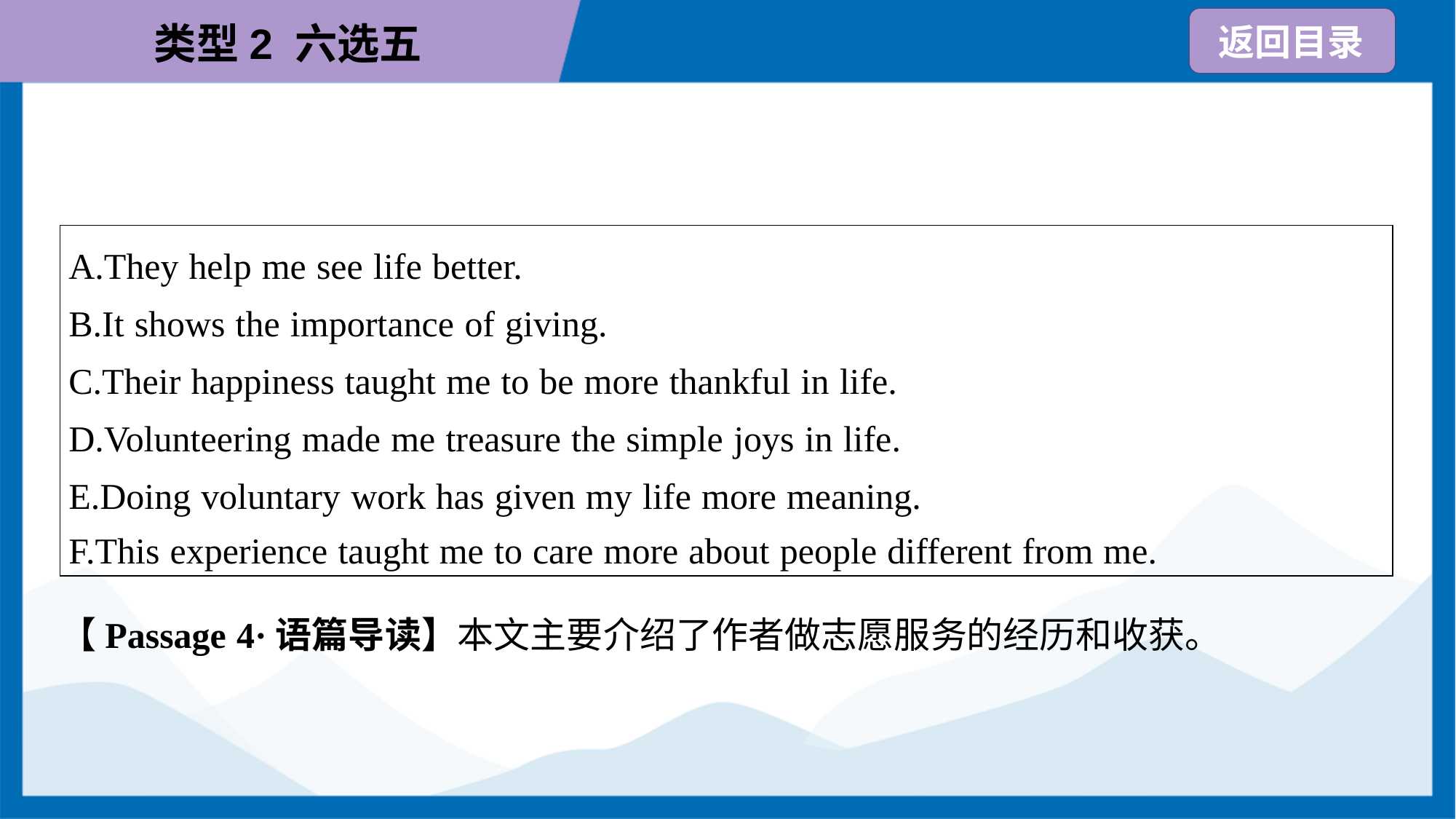

| A.They help me see life better. B.It shows the importance of giving. C.Their happiness taught me to be more thankful in life. D.Volunteering made me treasure the simple joys in life. E.Doing voluntary work has given my life more meaning. F.This experience taught me to care more about people different from me. |
| --- |
【Passage 4·语篇导读】本文主要介绍了作者做志愿服务的经历和收获。